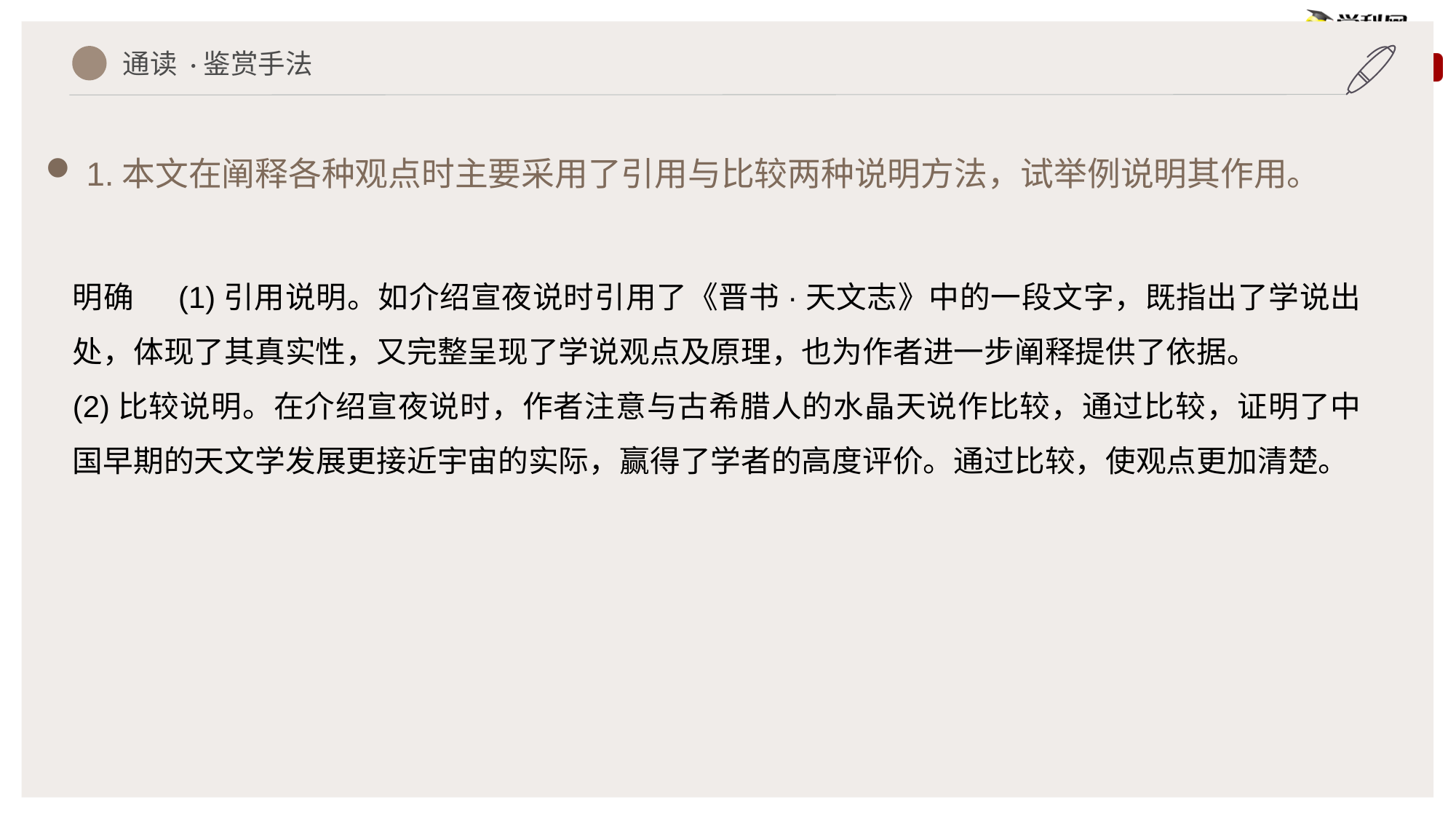

通读 ·鉴赏手法

1.本文在阐释各种观点时主要采用了引用与比较两种说明方法，试举例说明其作用。
明确     (1)引用说明。如介绍宣夜说时引用了《晋书·天文志》中的一段文字，既指出了学说出处，体现了其真实性，又完整呈现了学说观点及原理，也为作者进一步阐释提供了依据。
(2)比较说明。在介绍宣夜说时，作者注意与古希腊人的水晶天说作比较，通过比较，证明了中国早期的天文学发展更接近宇宙的实际，赢得了学者的高度评价。通过比较，使观点更加清楚。